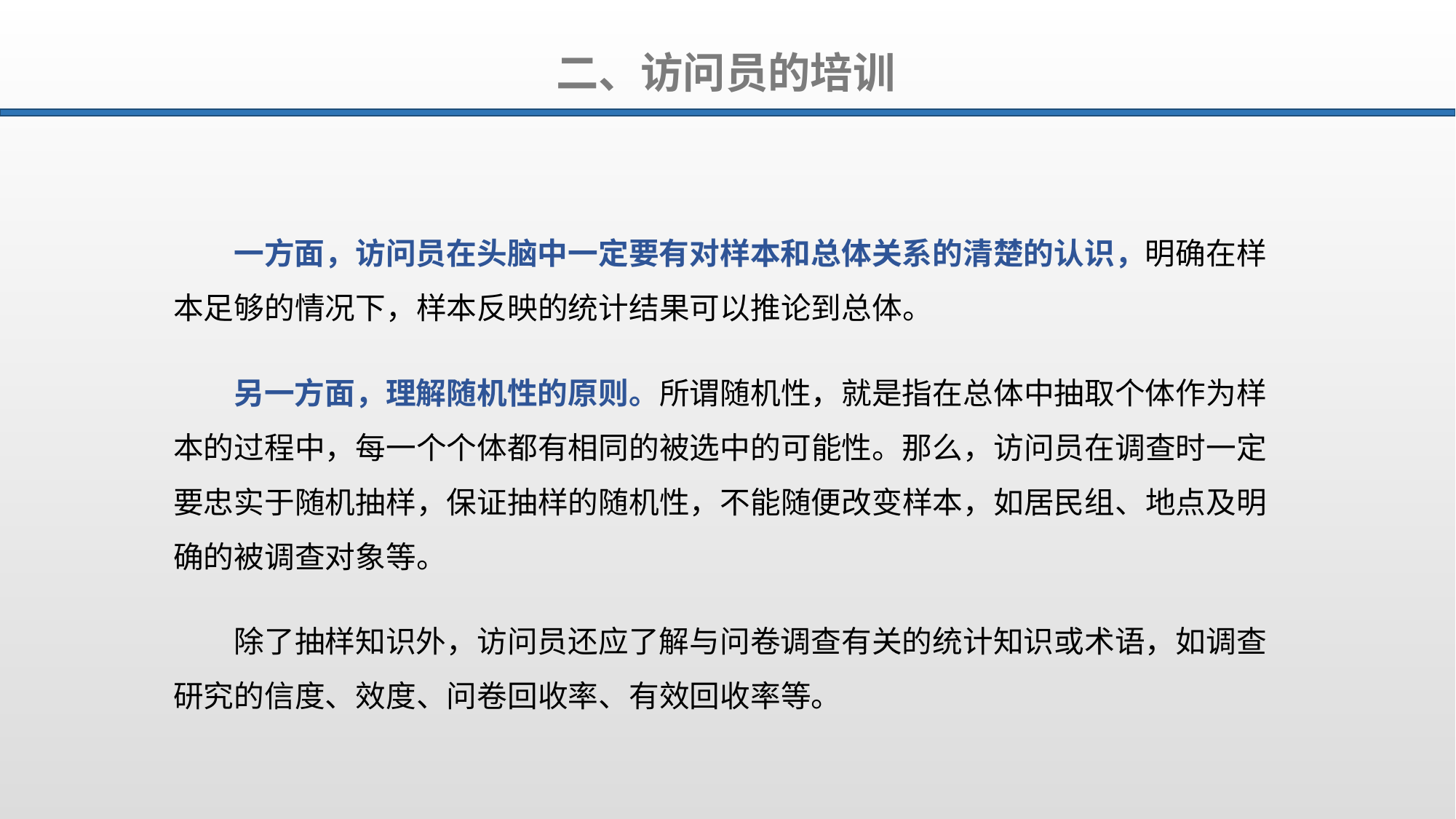

二、访问员的培训

一方面，访问员在头脑中一定要有对样本和总体关系的清楚的认识，明确在样本足够的情况下，样本反映的统计结果可以推论到总体。
另一方面，理解随机性的原则。所谓随机性，就是指在总体中抽取个体作为样本的过程中，每一个个体都有相同的被选中的可能性。那么，访问员在调查时一定要忠实于随机抽样，保证抽样的随机性，不能随便改变样本，如居民组、地点及明确的被调查对象等。
除了抽样知识外，访问员还应了解与问卷调查有关的统计知识或术语，如调查研究的信度、效度、问卷回收率、有效回收率等。